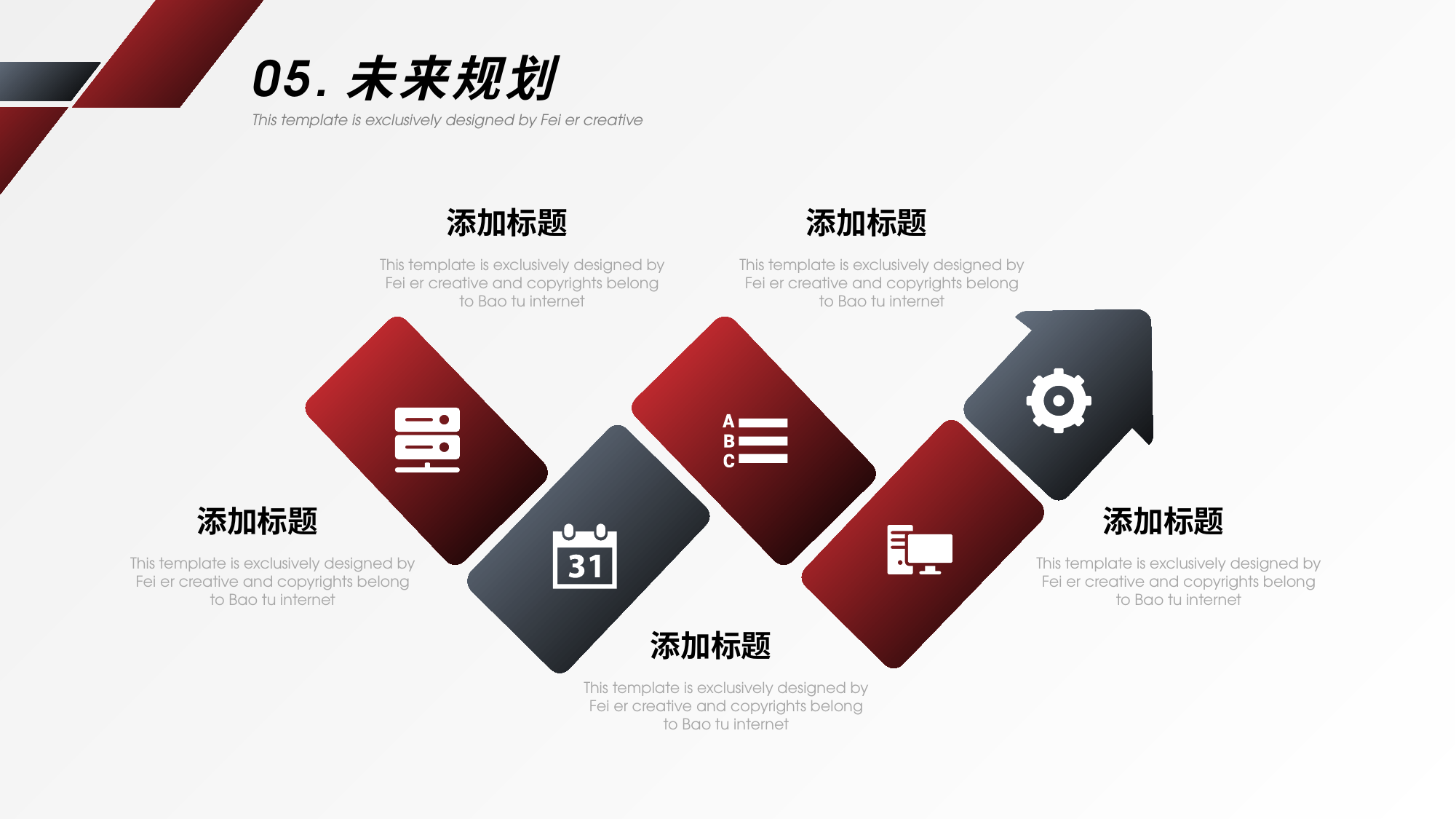

05.未来规划
This template is exclusively designed by Fei er creative
添加标题
This template is exclusively designed by Fei er creative and copyrights belong to Bao tu internet
添加标题
This template is exclusively designed by Fei er creative and copyrights belong to Bao tu internet

添加标题
This template is exclusively designed by Fei er creative and copyrights belong to Bao tu internet
添加标题
This template is exclusively designed by Fei er creative and copyrights belong to Bao tu internet
添加标题
This template is exclusively designed by Fei er creative and copyrights belong to Bao tu internet